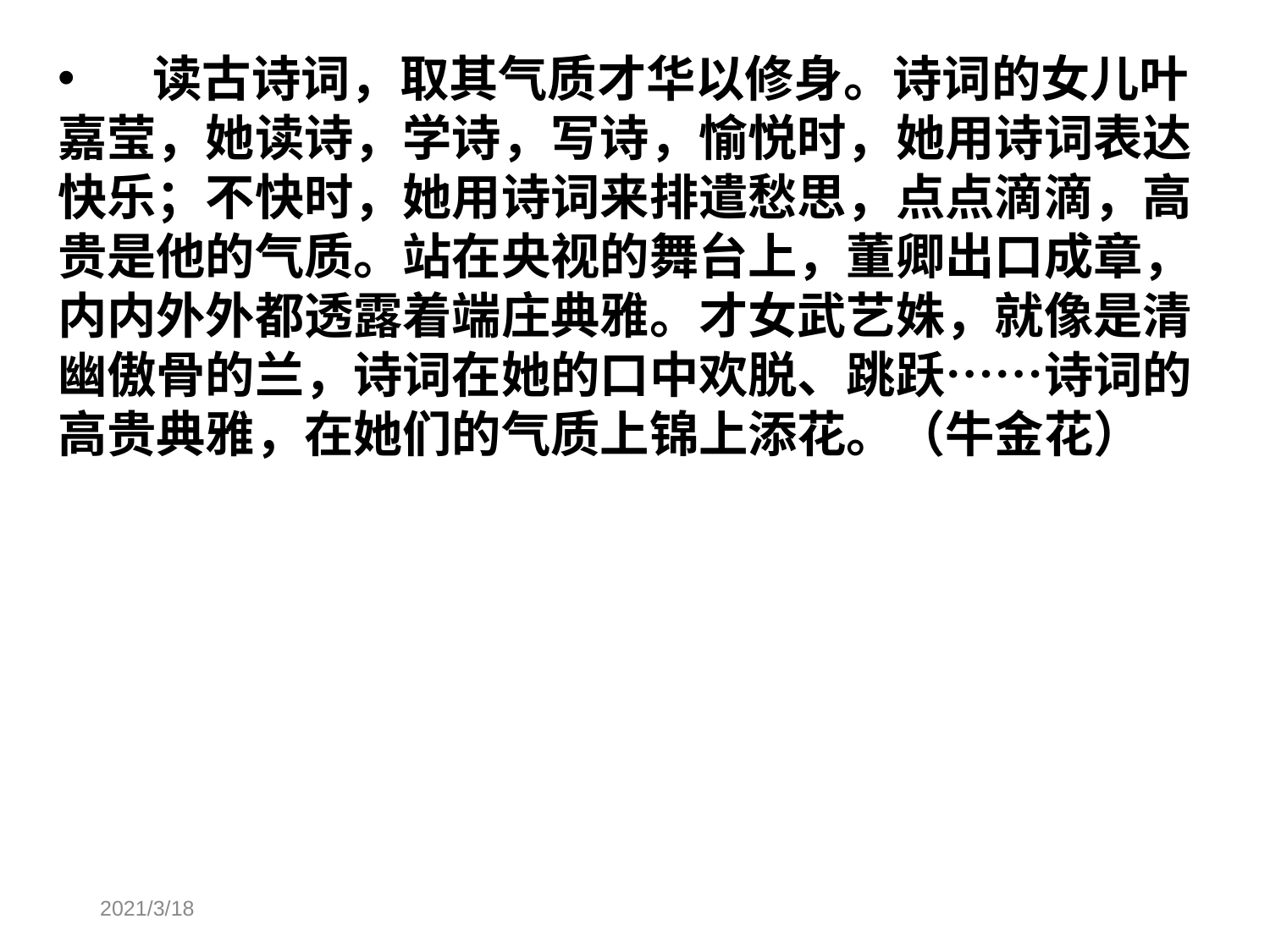

读古诗词，取其气质才华以修身。诗词的女儿叶嘉莹，她读诗，学诗，写诗，愉悦时，她用诗词表达快乐；不快时，她用诗词来排遣愁思，点点滴滴，高贵是他的气质。站在央视的舞台上，董卿出口成章，内内外外都透露着端庄典雅。才女武艺姝，就像是清幽傲骨的兰，诗词在她的口中欢脱、跳跃……诗词的高贵典雅，在她们的气质上锦上添花。（牛金花）

2021/3/18